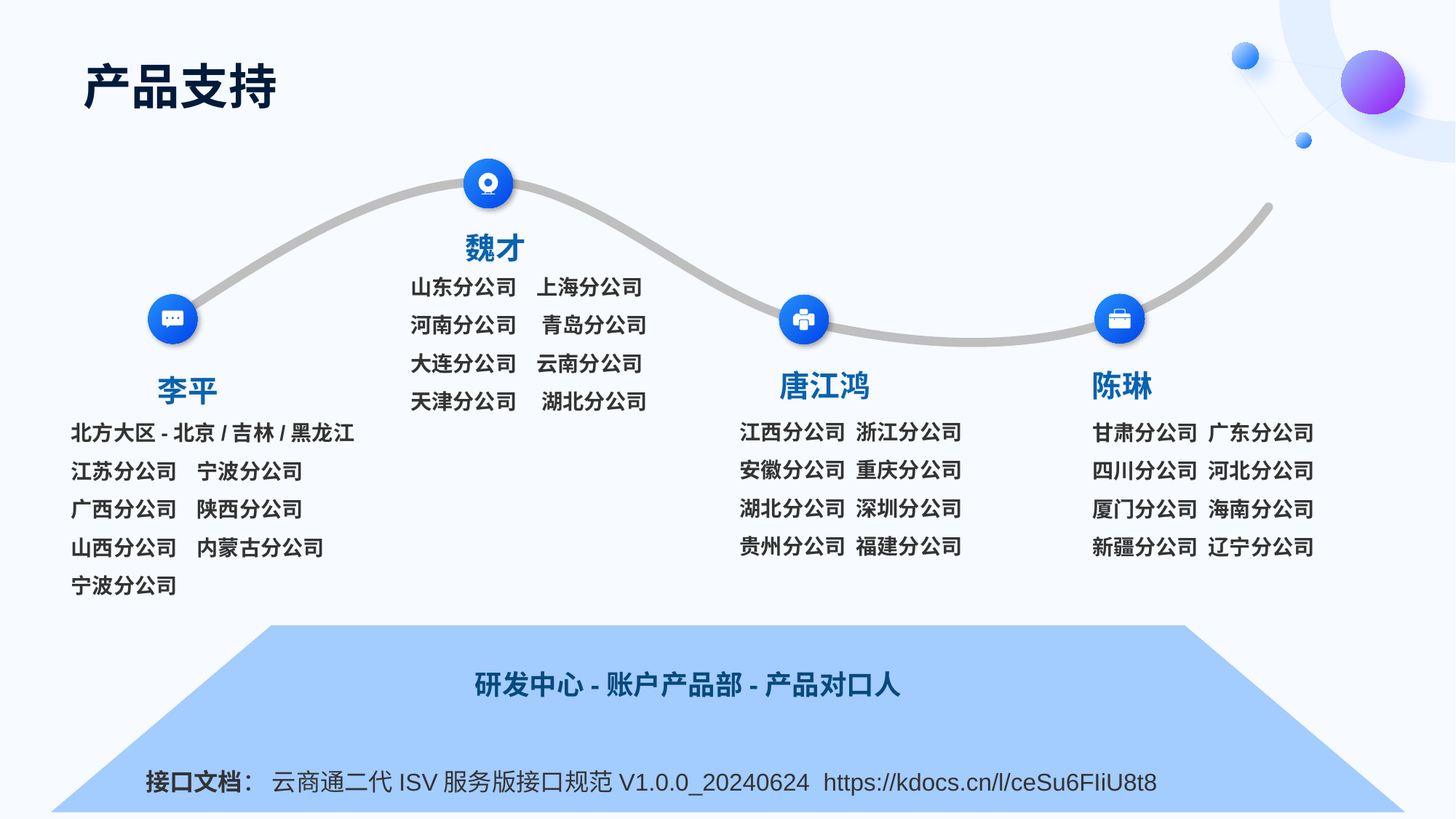

产品支持

魏才
山东分公司    上海分公司
河南分公司     青岛分公司
大连分公司    云南分公司
天津分公司     湖北分公司

陈琳
甘肃分公司  广东分公司
四川分公司  河北分公司
厦门分公司  海南分公司
新疆分公司  辽宁分公司
唐江鸿
李平
北方大区-北京/吉林/黑龙江
江苏分公司    宁波分公司
广西分公司    陕西分公司
山西分公司    内蒙古分公司
宁波分公司
江西分公司  浙江分公司
安徽分公司  重庆分公司
湖北分公司  深圳分公司
贵州分公司  福建分公司

研发中心-账户产品部-产品对口人
接口文档： 云商通二代ISV服务版接口规范V1.0.0_20240624  https://kdocs.cn/l/ceSu6FIiU8t8